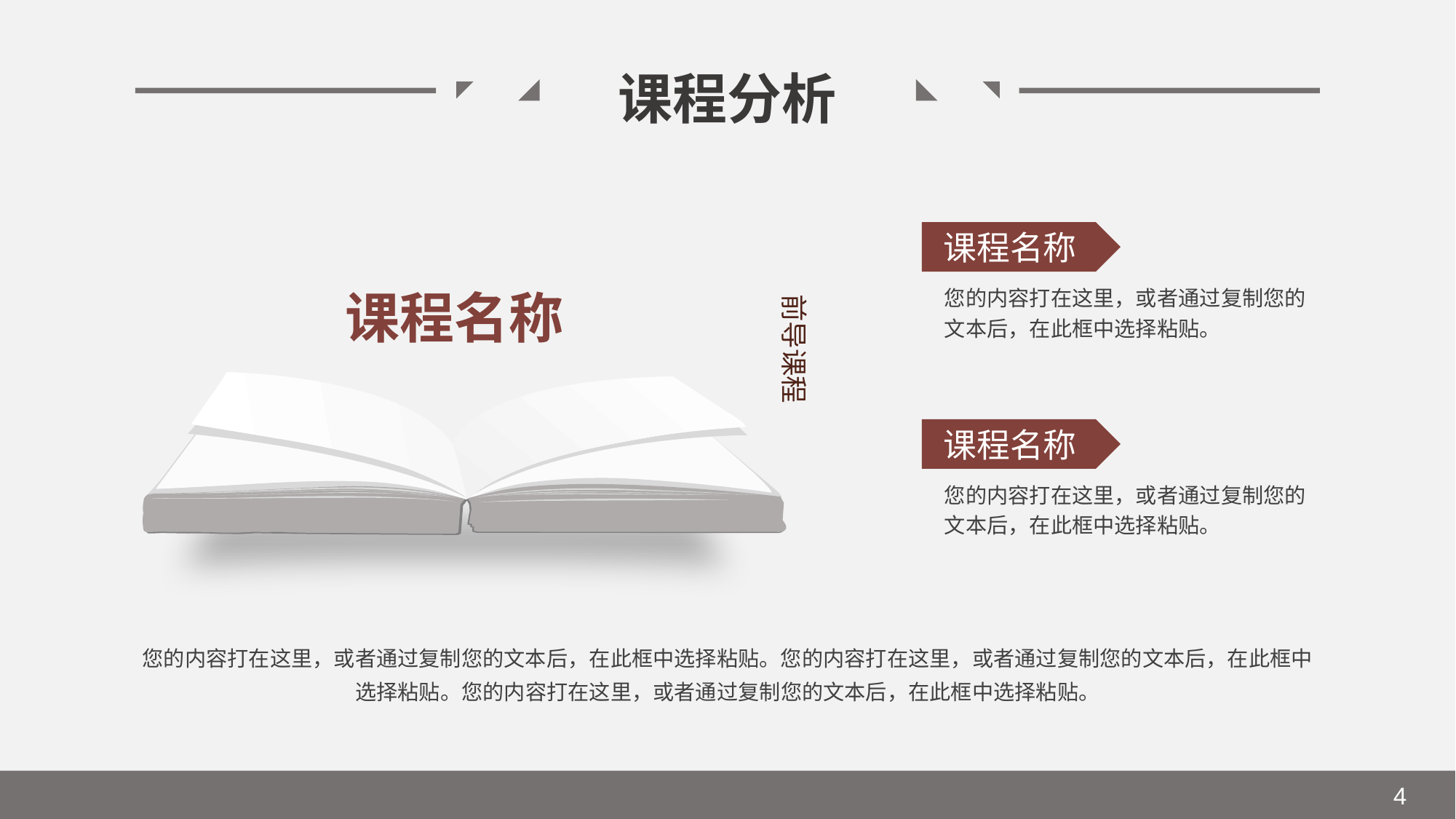

课程分析

课程名称
前导课程
您的内容打在这里，或者通过复制您的文本后，在此框中选择粘贴。
课程名称

课程名称
您的内容打在这里，或者通过复制您的文本后，在此框中选择粘贴。
您的内容打在这里，或者通过复制您的文本后，在此框中选择粘贴。您的内容打在这里，或者通过复制您的文本后，在此框中选择粘贴。您的内容打在这里，或者通过复制您的文本后，在此框中选择粘贴。